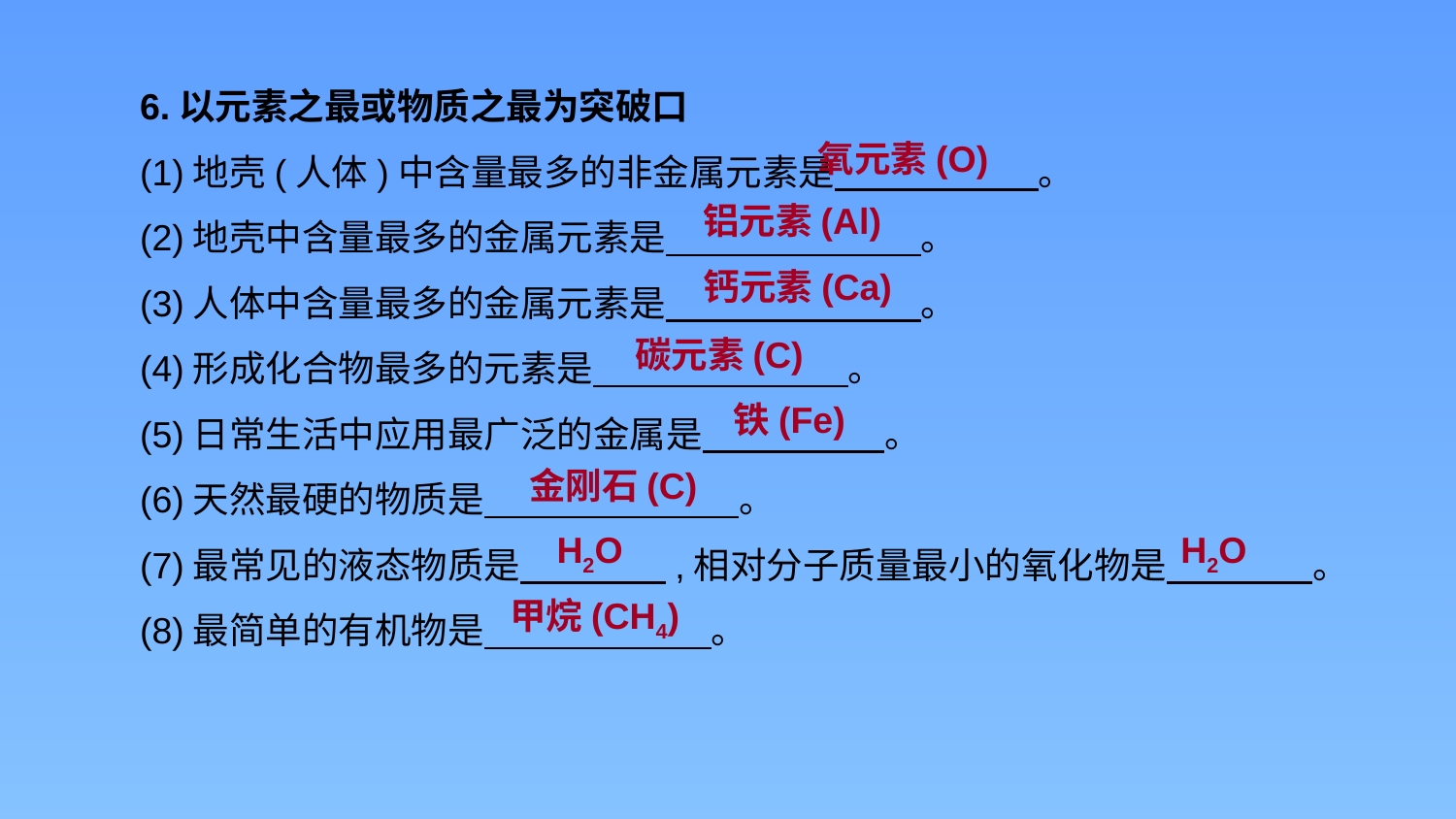

6.以元素之最或物质之最为突破口
(1)地壳(人体)中含量最多的非金属元素是　　　　       。
(2)地壳中含量最多的金属元素是　　　　　　　。
(3)人体中含量最多的金属元素是　　　　　　　。
(4)形成化合物最多的元素是　　　　　　　。
(5)日常生活中应用最广泛的金属是　　　　　。
(6)天然最硬的物质是　　　　　　　。
(7)最常见的液态物质是　　　　,相对分子质量最小的氧化物是　　　　。
(8)最简单的有机物是　　　　　 　。
氧元素(O)
铝元素(Al)
钙元素(Ca)
碳元素(C)
铁(Fe)
金刚石(C)
H2O
H2O
甲烷(CH4)